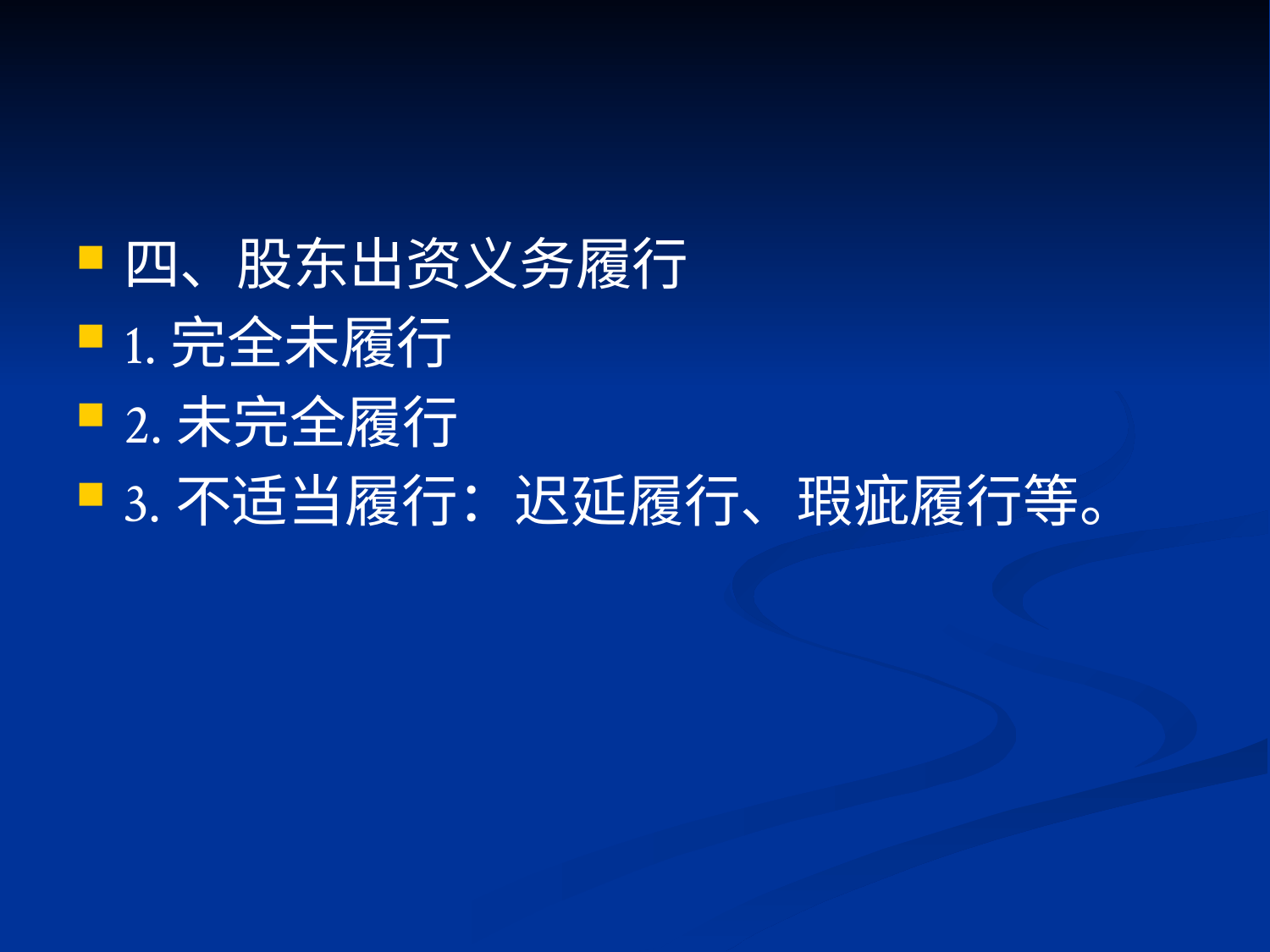

#
四、股东出资义务履行
1.完全未履行
2.未完全履行
3.不适当履行：迟延履行、瑕疵履行等。